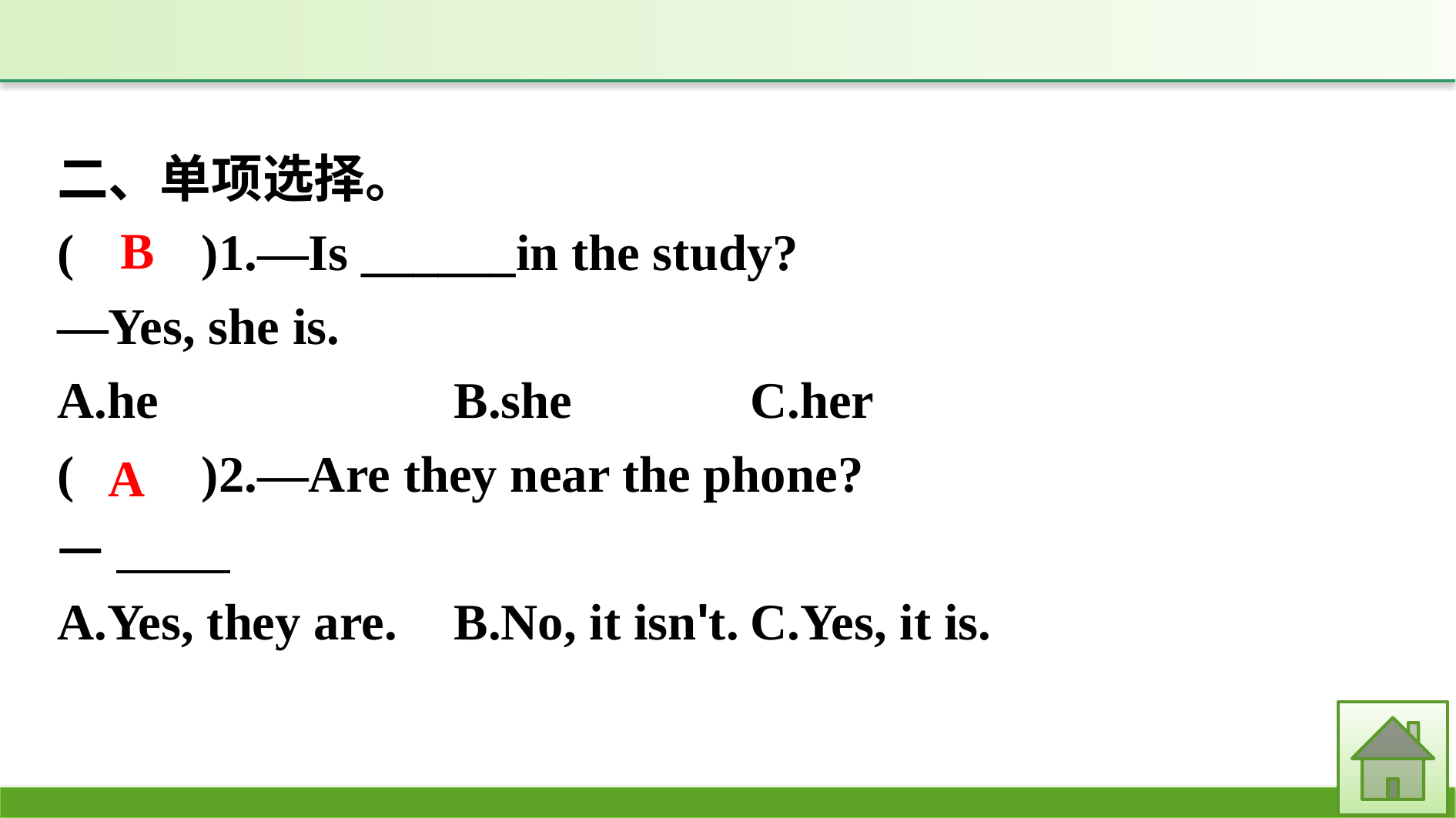

二、单项选择。
(　　)1.—Is ______in the study?
—Yes, she is.
A.he			B.she			C.her
(　　)2.—Are they near the phone?
—
A.Yes, they are.	B.No, it isn't.	C.Yes, it is.
B
A